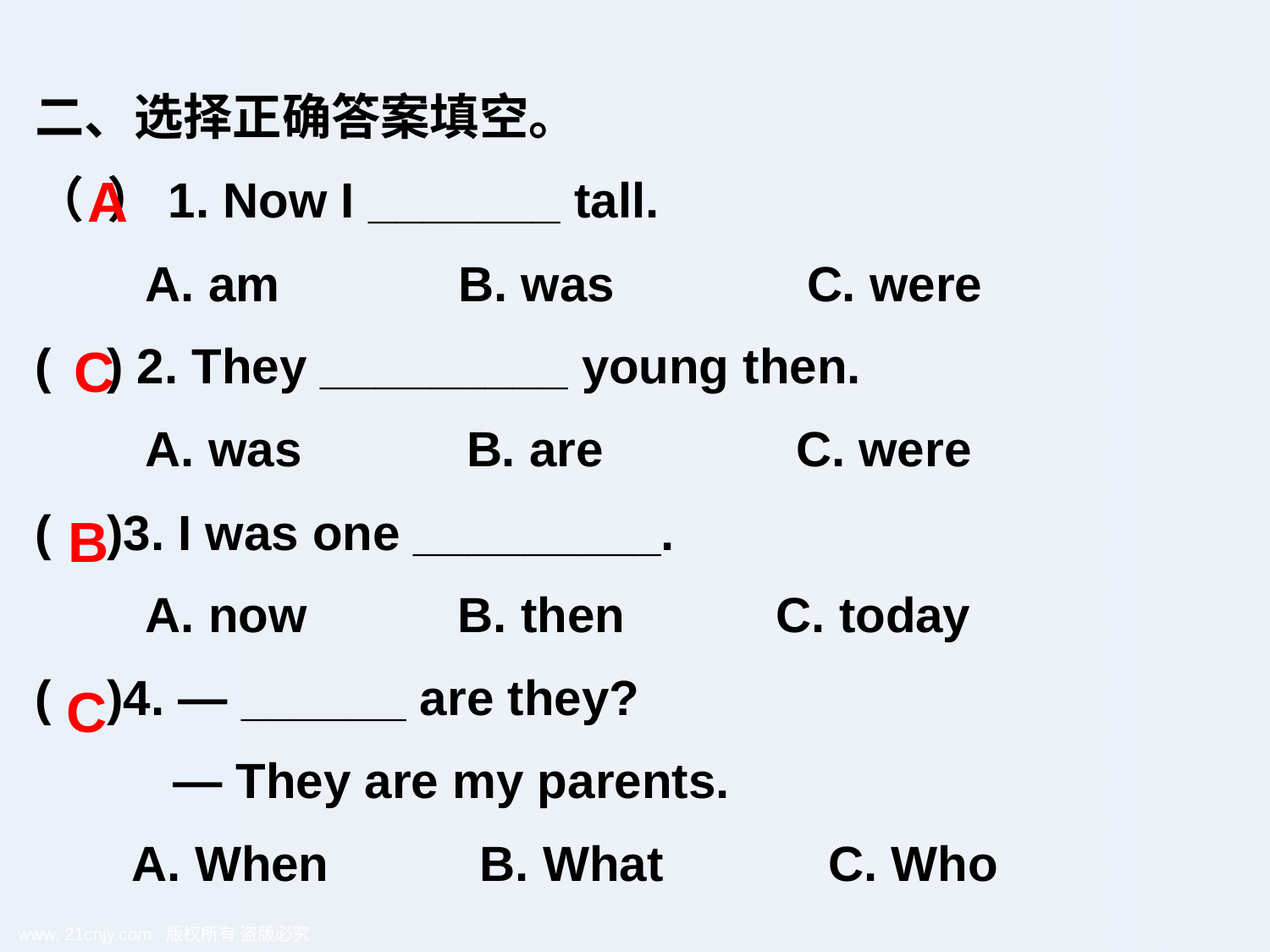

二、选择正确答案填空。
（  ）1. Now I _______ tall.
        A. am             B. was              C. were
(    ) 2. They _________ young then.
        A. was            B. are              C. were
(    )3. I was one _________.
        A. now           B. then           C. today
(    )4. — ______ are they?
          — They are my parents.
       A. When           B. What            C. Who
A
C
B
C